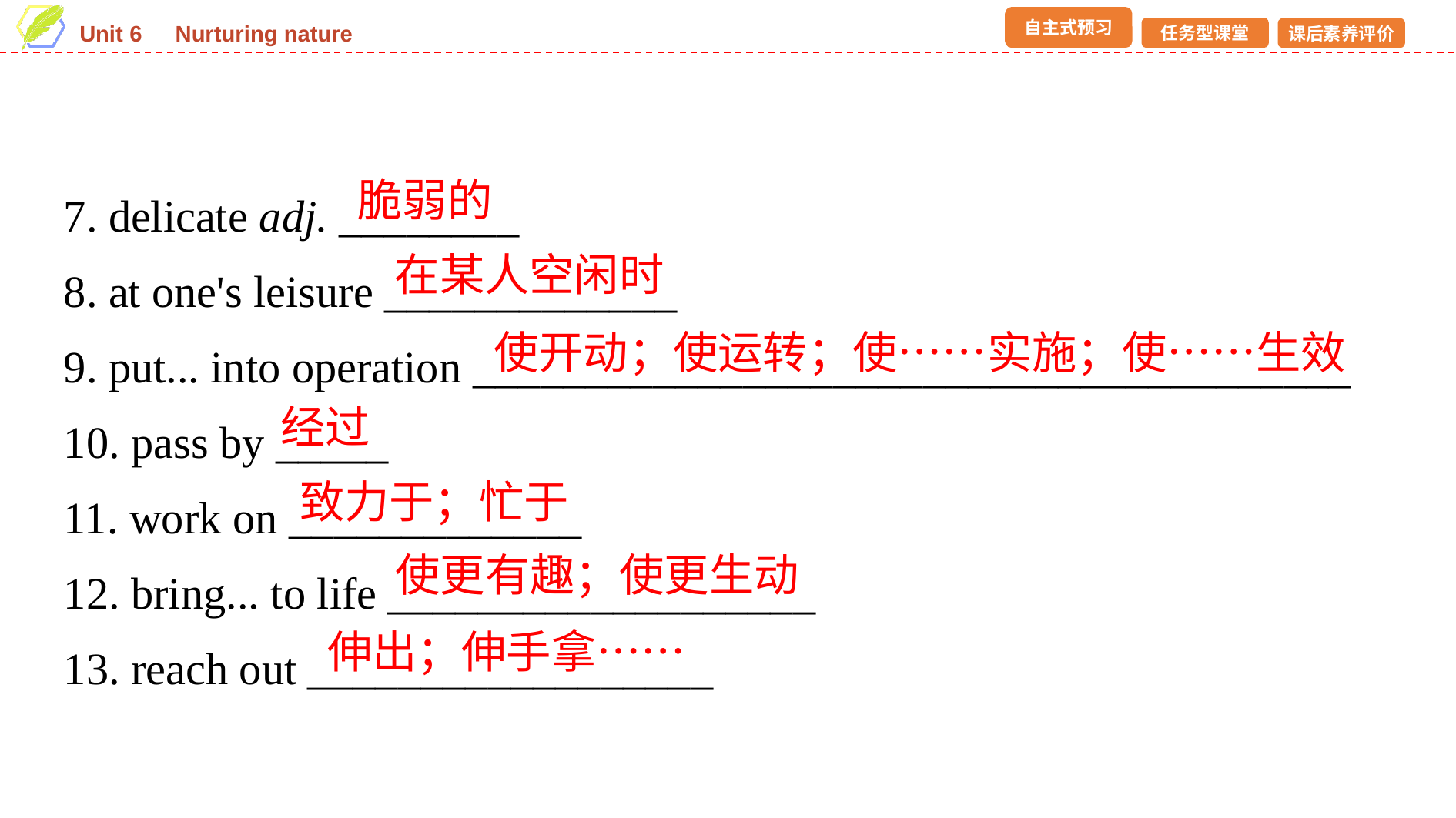

7. delicate adj. ________
8. at one's leisure _____________
9. put... into operation _______________________________________
10. pass by _____
11. work on _____________
12. bring... to life ___________________
13. reach out __________________
脆弱的
在某人空闲时
使开动；使运转；使……实施；使……生效
经过
致力于；忙于
使更有趣；使更生动
伸出；伸手拿……